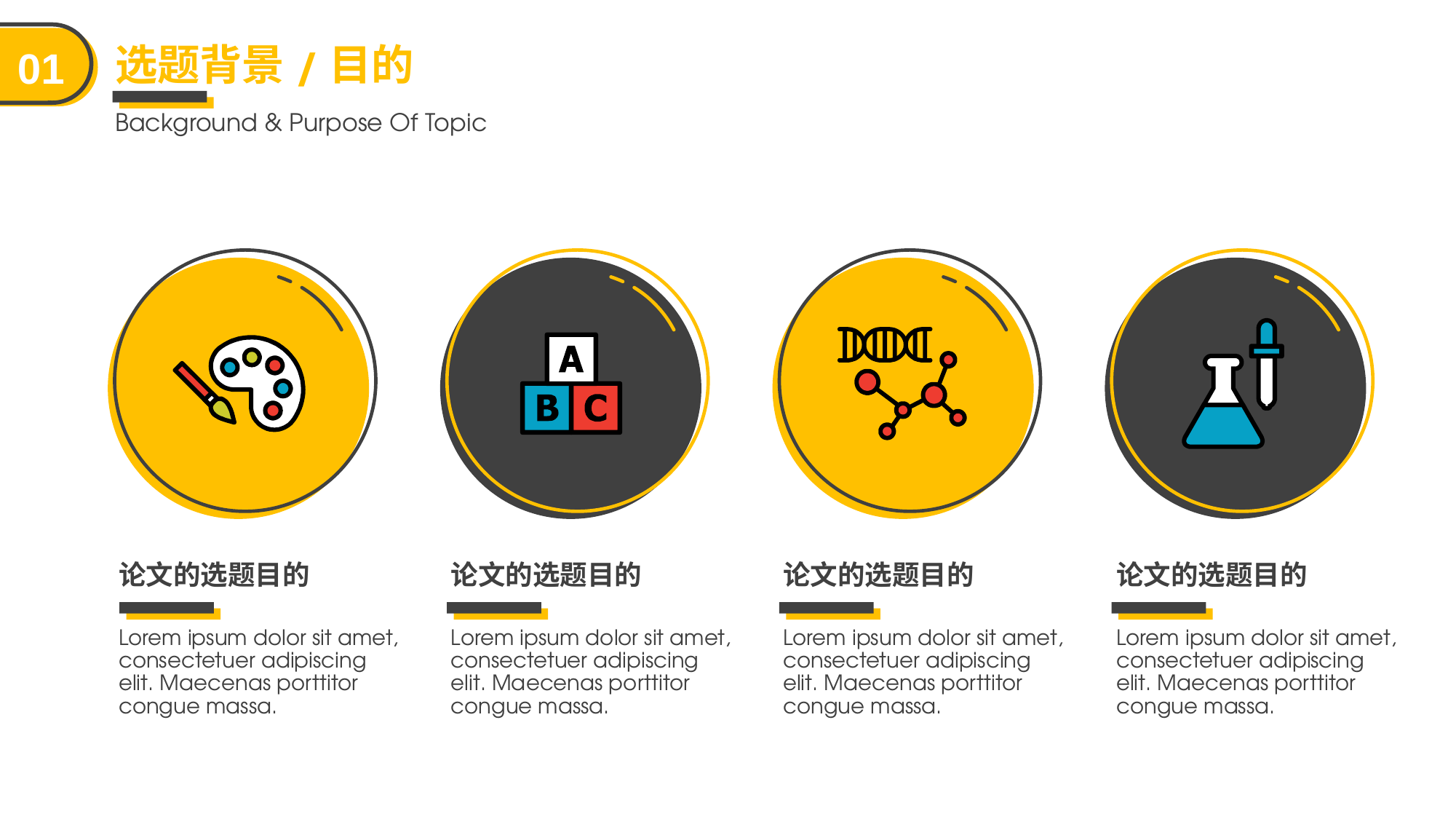

选题背景/目的
01
Background & Purpose Of Topic

论文的选题目的
论文的选题目的
论文的选题目的
论文的选题目的
Lorem ipsum dolor sit amet, consectetuer adipiscing elit. Maecenas porttitor congue massa.
Lorem ipsum dolor sit amet, consectetuer adipiscing elit. Maecenas porttitor congue massa.
Lorem ipsum dolor sit amet, consectetuer adipiscing elit. Maecenas porttitor congue massa.
Lorem ipsum dolor sit amet, consectetuer adipiscing elit. Maecenas porttitor congue massa.